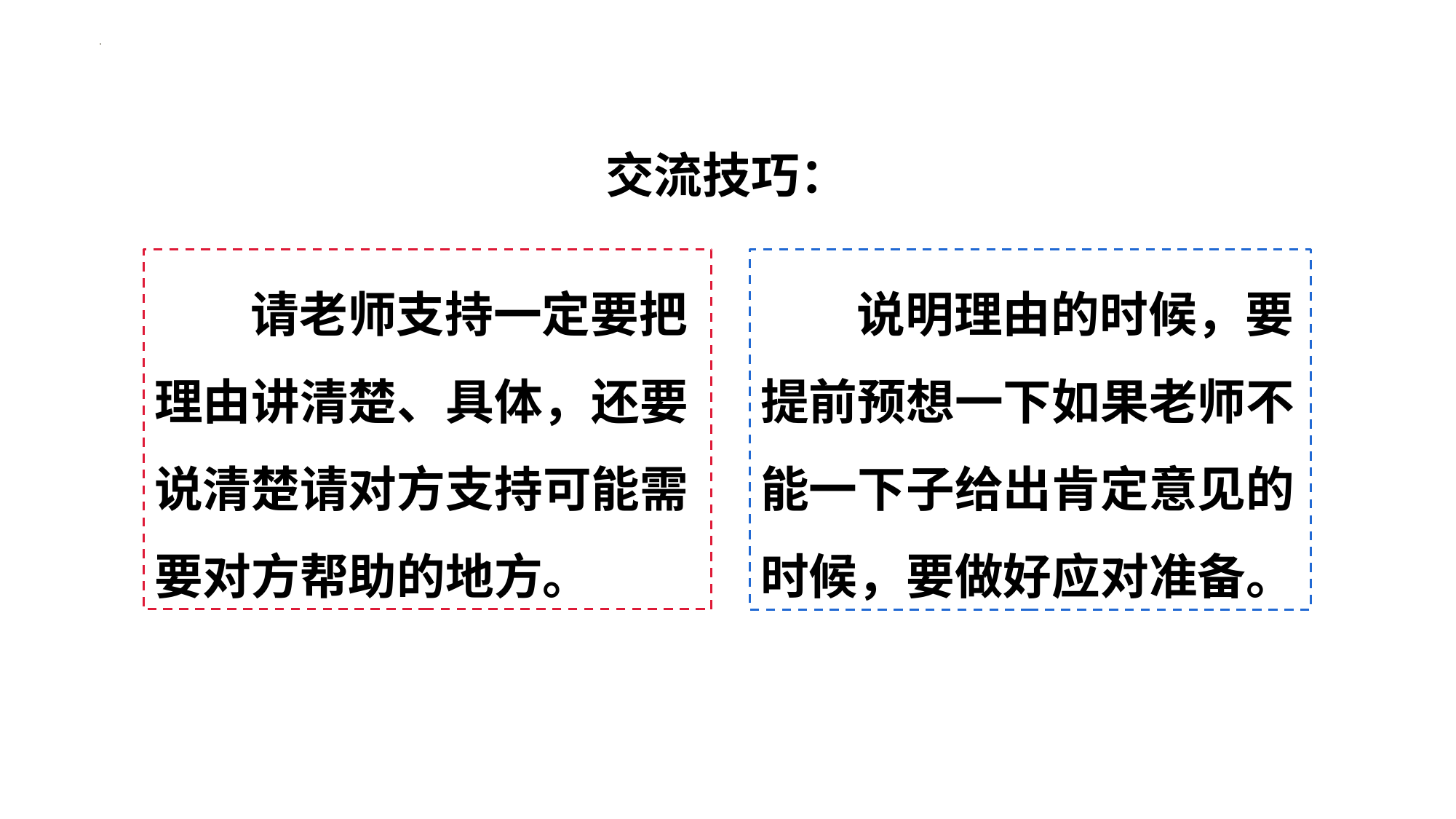

交流技巧：
请老师支持一定要把理由讲清楚、具体，还要说清楚请对方支持可能需要对方帮助的地方。
说明理由的时候，要提前预想一下如果老师不能一下子给出肯定意见的时候，要做好应对准备。